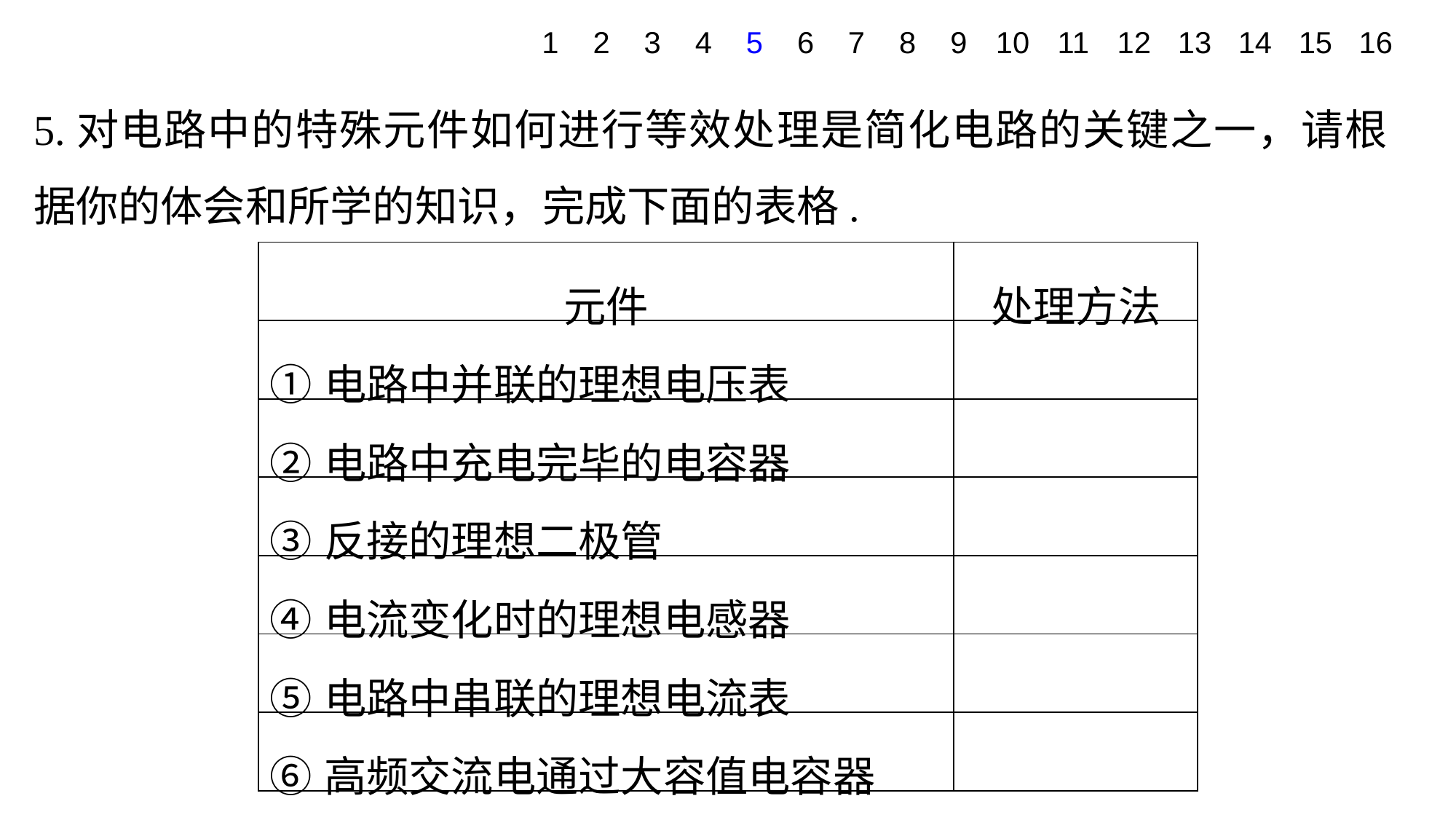

1
2
3
4
5
6
7
8
9
10
11
12
13
14
15
16
5.对电路中的特殊元件如何进行等效处理是简化电路的关键之一，请根据你的体会和所学的知识，完成下面的表格.
| 元件 | 处理方法 |
| --- | --- |
| ①电路中并联的理想电压表 |  |
| ②电路中充电完毕的电容器 |  |
| ③反接的理想二极管 |  |
| ④电流变化时的理想电感器 |  |
| ⑤电路中串联的理想电流表 |  |
| ⑥高频交流电通过大容值电容器 |  |